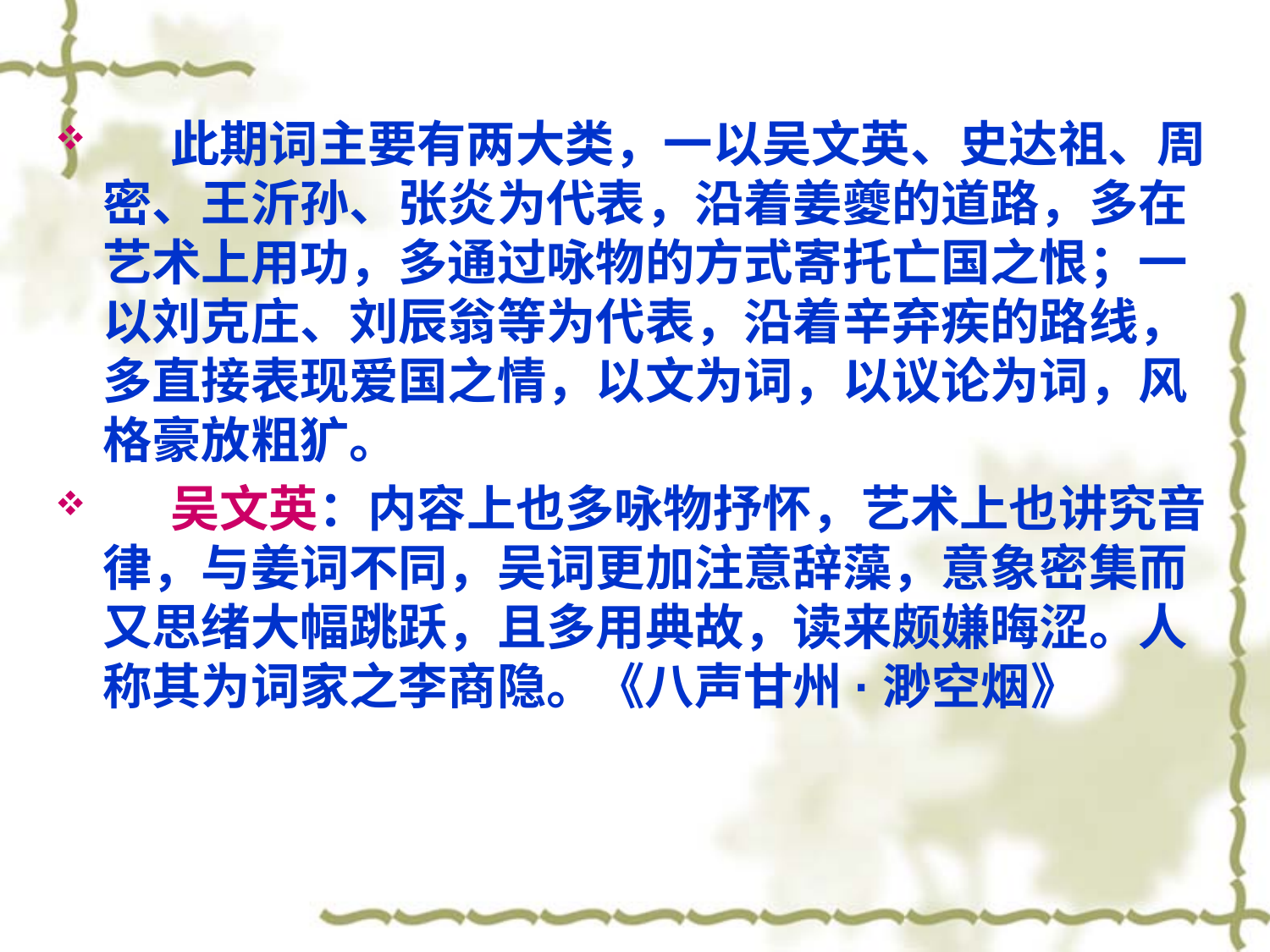

#
     此期词主要有两大类，一以吴文英、史达祖、周密、王沂孙、张炎为代表，沿着姜夔的道路，多在艺术上用功，多通过咏物的方式寄托亡国之恨；一以刘克庄、刘辰翁等为代表，沿着辛弃疾的路线，多直接表现爱国之情，以文为词，以议论为词，风格豪放粗犷。
     吴文英：内容上也多咏物抒怀，艺术上也讲究音律，与姜词不同，吴词更加注意辞藻，意象密集而又思绪大幅跳跃，且多用典故，读来颇嫌晦涩。人称其为词家之李商隐。《八声甘州·渺空烟》